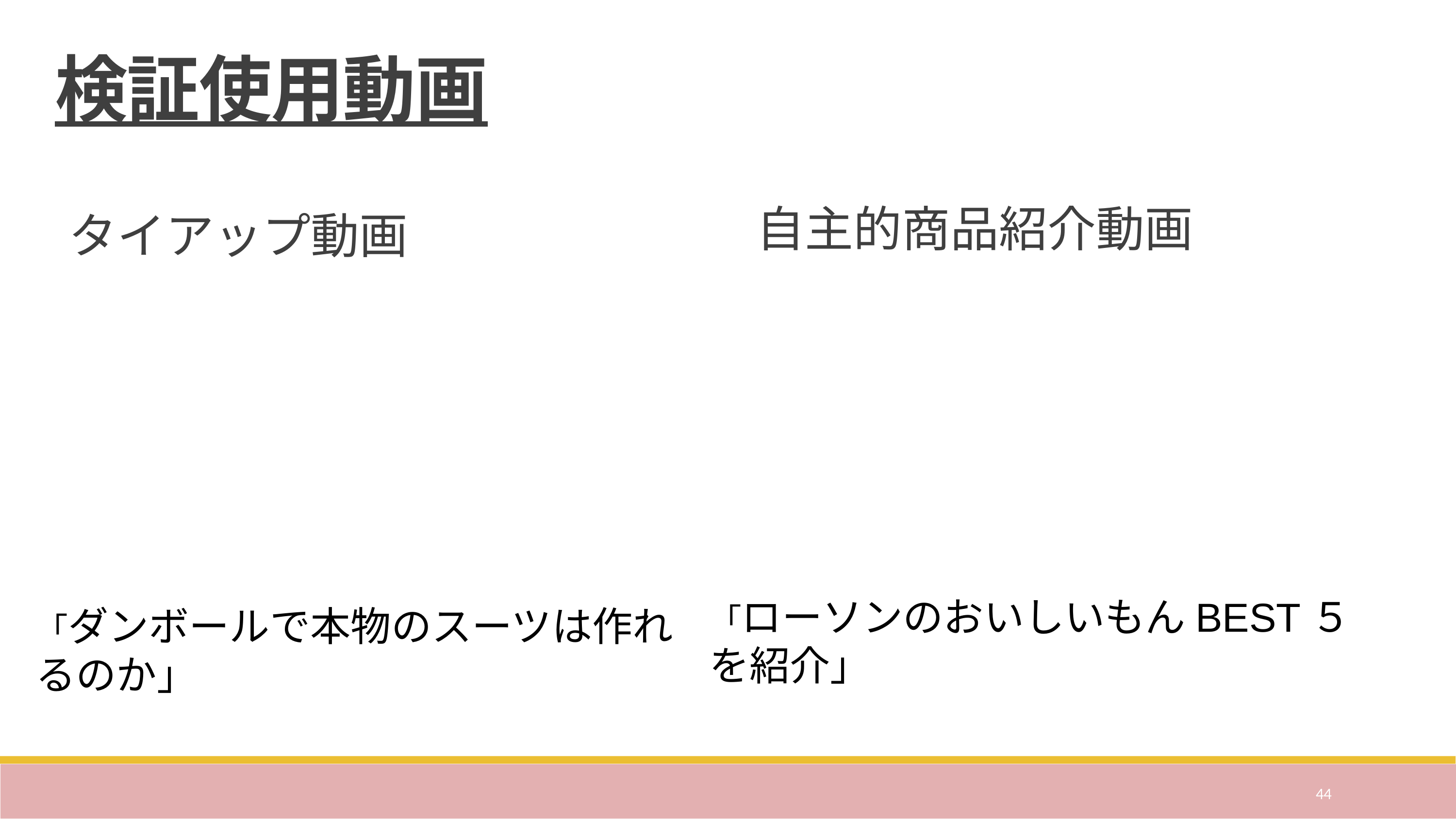

検証使用動画
自主的商品紹介動画
タイアップ動画

「ローソンのおいしいもんBEST５を紹介」

「ダンボールで本物のスーツは作れるのか」
44